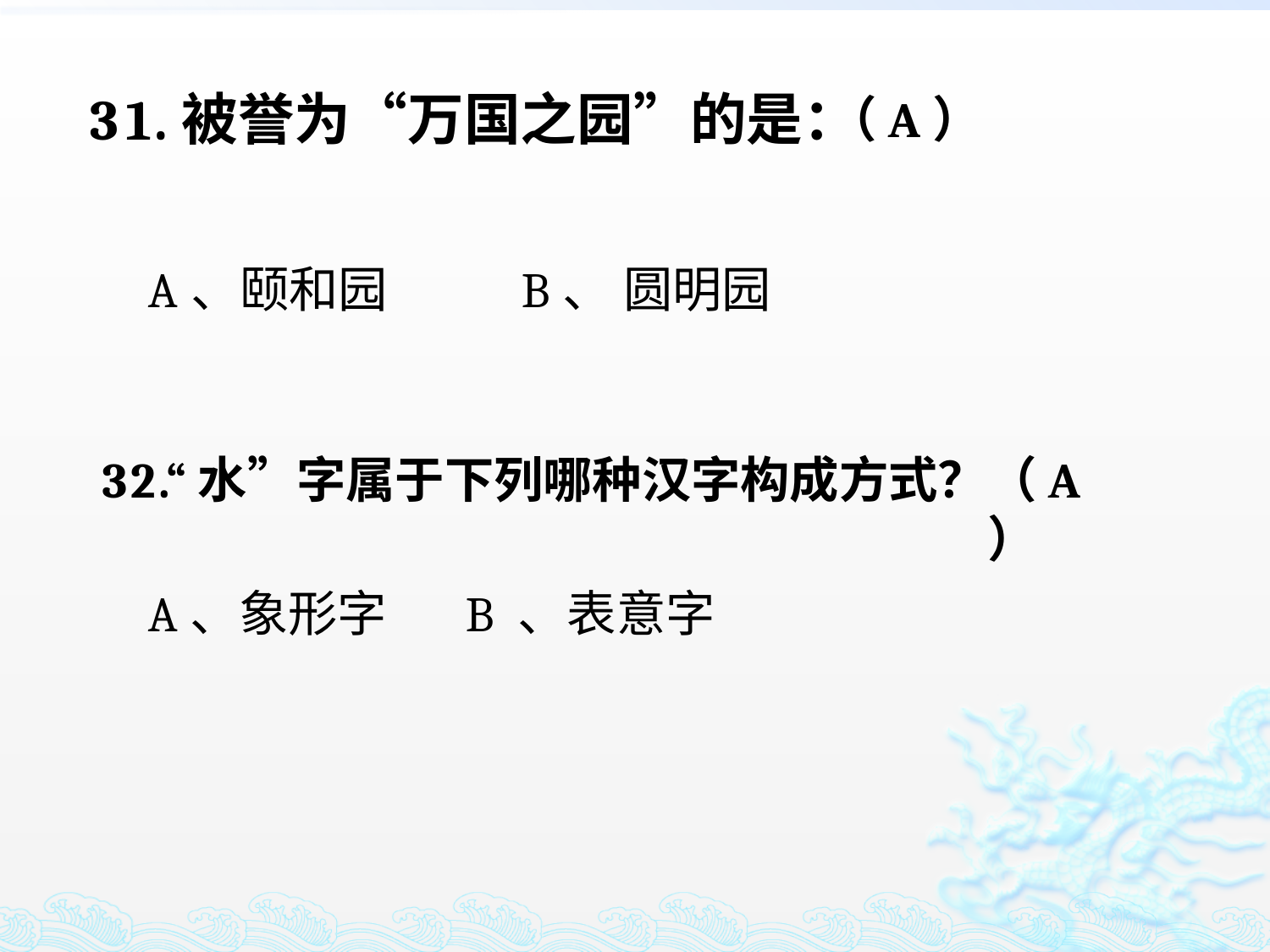

31.被誉为“万国之园”的是：
（A）
A、颐和园           B、 圆明园

32.“水”字属于下列哪种汉字构成方式？
（A）
A、象形字      B 、表意字